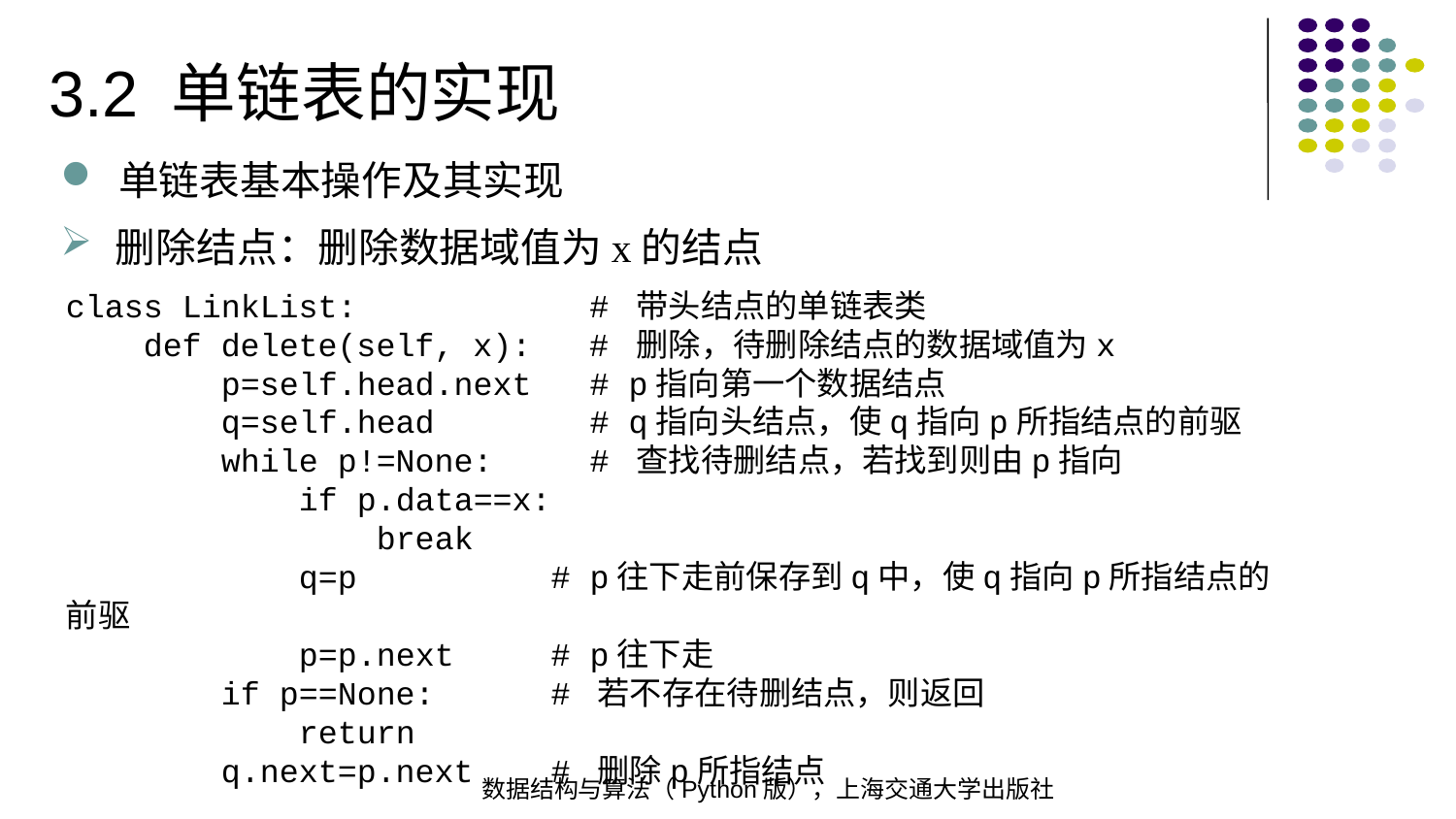

3.2 单链表的实现
单链表基本操作及其实现
删除结点：删除数据域值为x的结点
class LinkList:            # 带头结点的单链表类
    def delete(self, x):   # 删除，待删除结点的数据域值为x
        p=self.head.next   # p指向第一个数据结点
        q=self.head        # q指向头结点，使q指向p所指结点的前驱
        while p!=None:     # 查找待删结点，若找到则由p指向
            if p.data==x:
                break
            q=p          # p往下走前保存到q中，使q指向p所指结点的前驱
            p=p.next     # p往下走
        if p==None:      # 若不存在待删结点，则返回
            return
        q.next=p.next    # 删除p所指结点